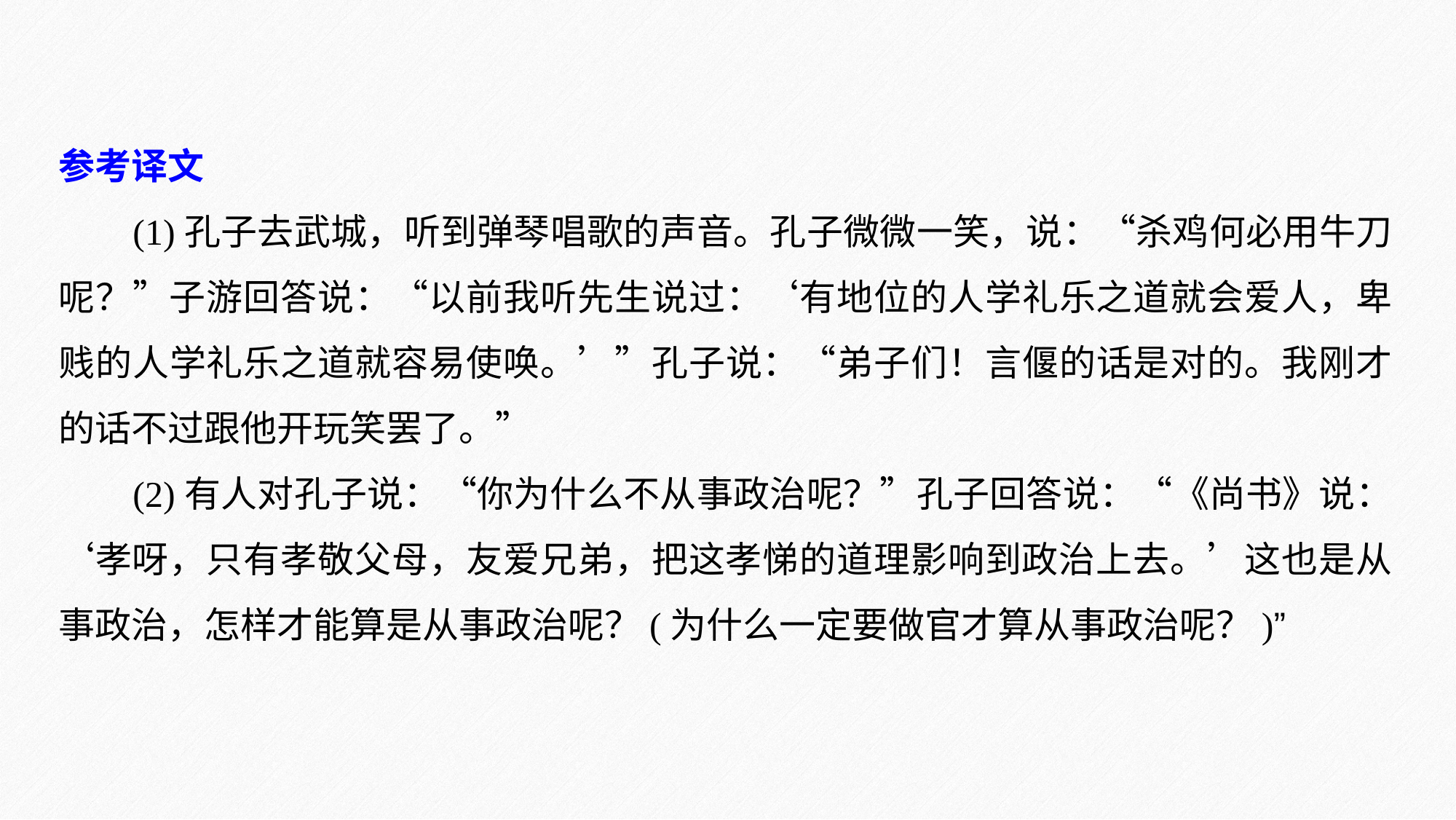

参考译文
(1)孔子去武城，听到弹琴唱歌的声音。孔子微微一笑，说：“杀鸡何必用牛刀呢？”子游回答说：“以前我听先生说过：‘有地位的人学礼乐之道就会爱人，卑贱的人学礼乐之道就容易使唤。’”孔子说：“弟子们！言偃的话是对的。我刚才的话不过跟他开玩笑罢了。”
(2)有人对孔子说：“你为什么不从事政治呢？”孔子回答说：“《尚书》说：‘孝呀，只有孝敬父母，友爱兄弟，把这孝悌的道理影响到政治上去。’这也是从事政治，怎样才能算是从事政治呢？(为什么一定要做官才算从事政治呢？)”